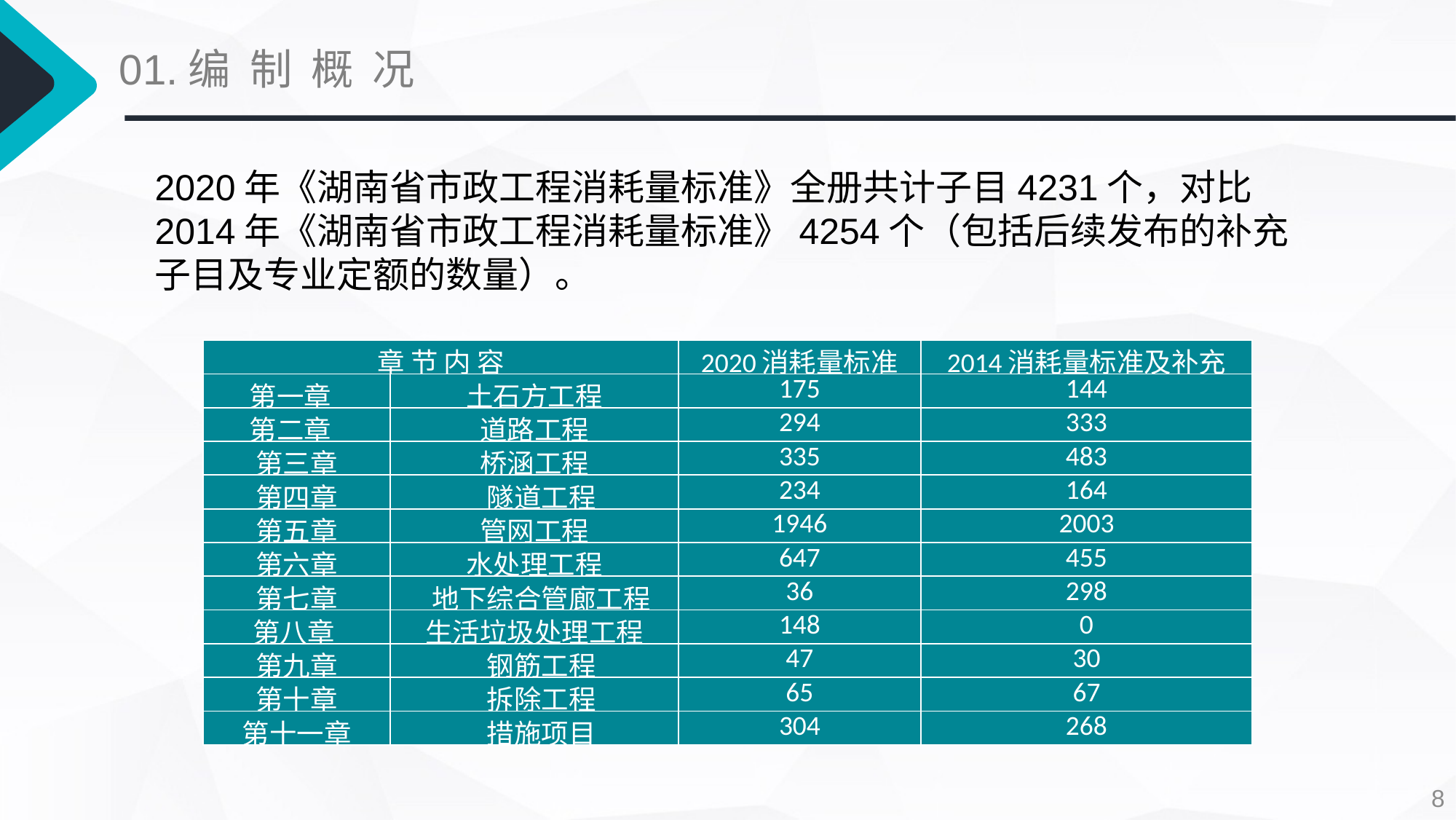

01.编  制  概  况
2020年《湖南省市政工程消耗量标准》全册共计子目4231个，对比2014年《湖南省市政工程消耗量标准》4254个（包括后续发布的补充子目及专业定额的数量）。
| 章 节 内 容 |  | 2020消耗量标准 | 2014消耗量标准及补充 |
| --- | --- | --- | --- |
| 第一章 | 土石方工程 | 175 | 144 |
| 第二章 | 道路工程 | 294 | 333 |
| 第三章 | 桥涵工程 | 335 | 483 |
| 第四章 | 隧道工程 | 234 | 164 |
| 第五章 | 管网工程 | 1946 | 2003 |
| 第六章 | 水处理工程 | 647 | 455 |
| 第七章 | 地下综合管廊工程 | 36 | 298 |
| 第八章 | 生活垃圾处理工程 | 148 | 0 |
| 第九章 | 钢筋工程 | 47 | 30 |
| 第十章 | 拆除工程 | 65 | 67 |
| 第十一章 | 措施项目 | 304 | 268 |
8